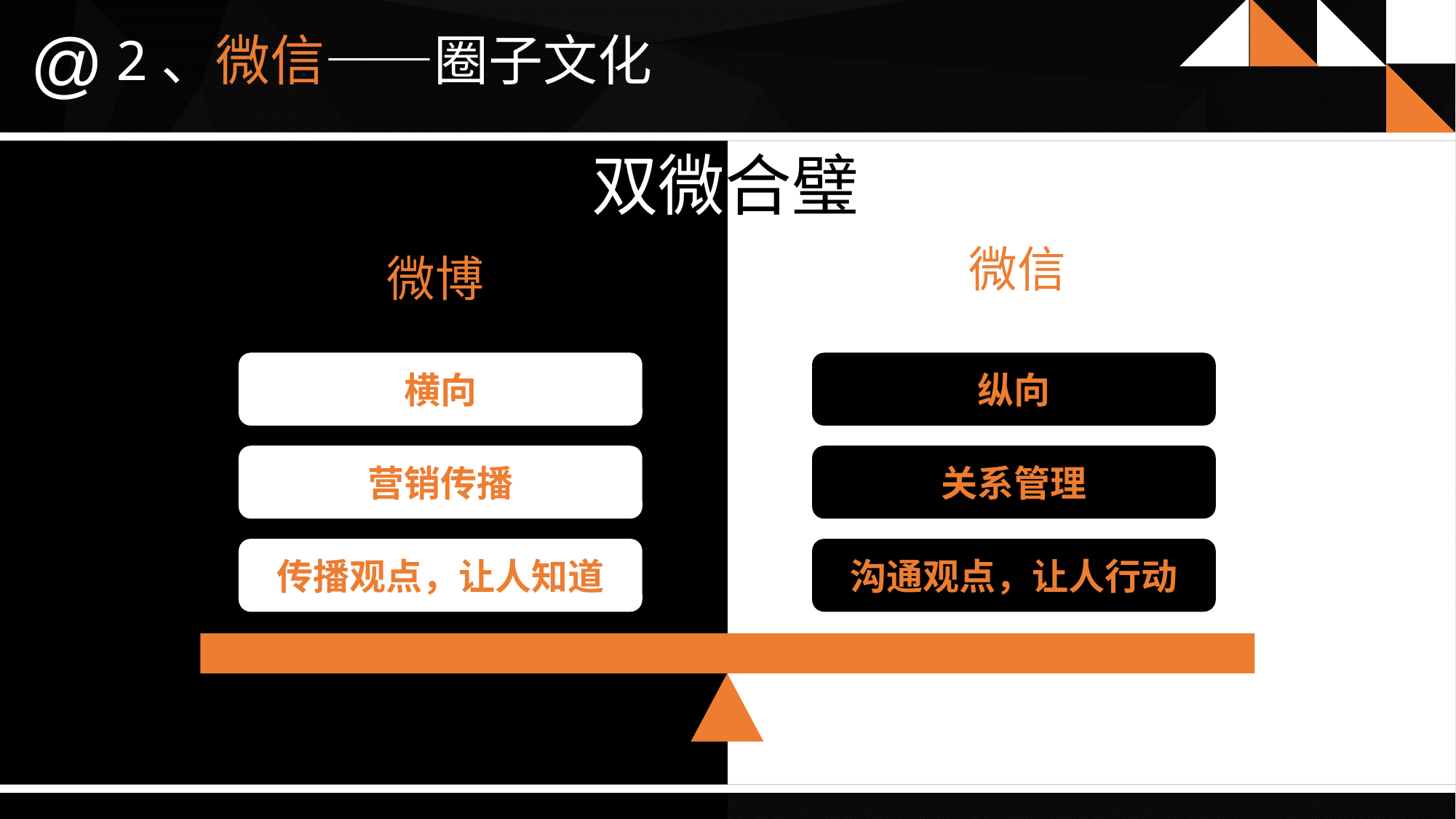

@
2、微信——圈子文化

双微合璧

微信
微博

横向
纵向
营销传播
关系管理
传播观点，让人知道
沟通观点，让人行动